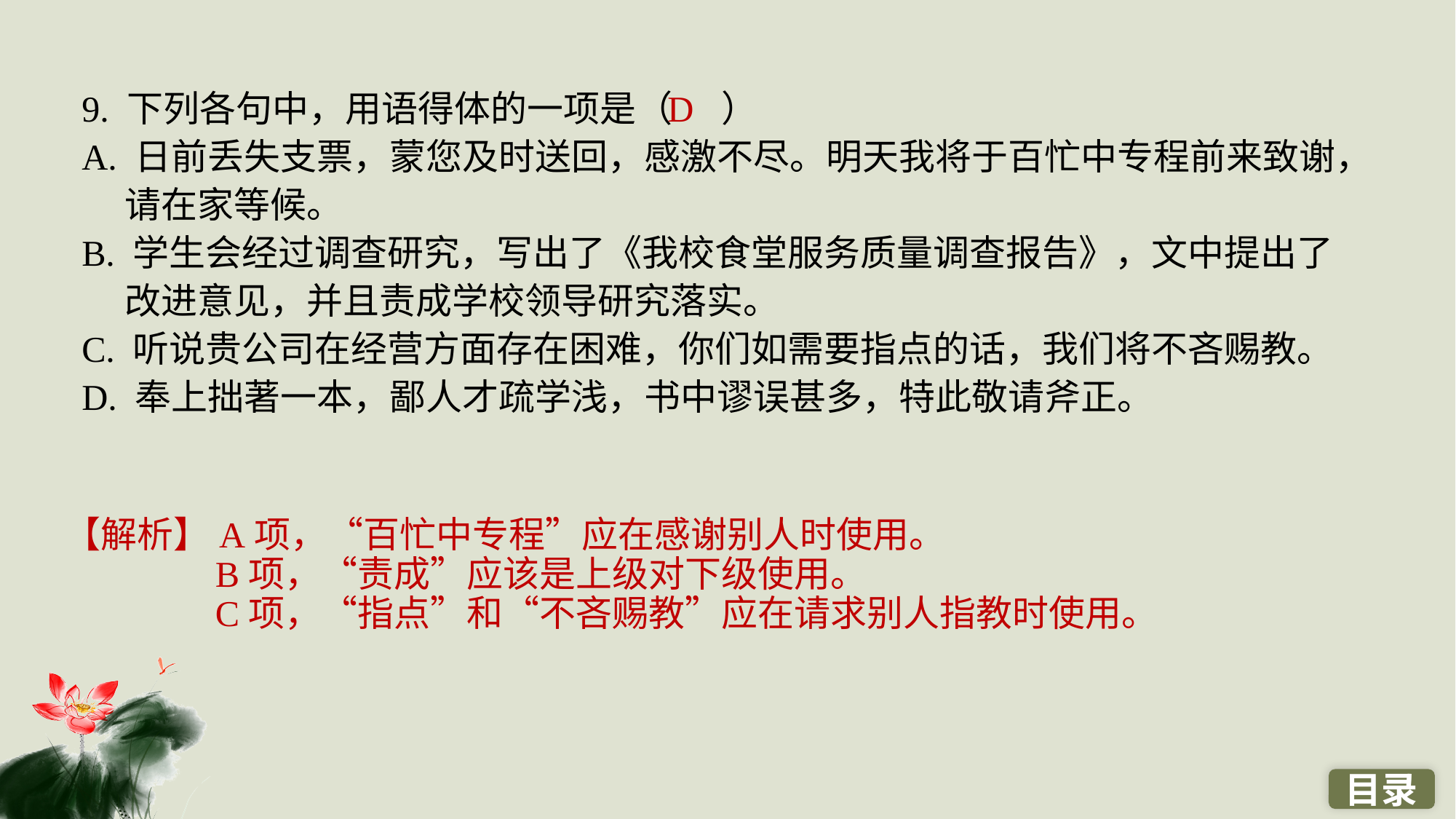

9. 下列各句中，用语得体的一项是（      ）
A. 日前丢失支票，蒙您及时送回，感激不尽。明天我将于百忙中专程前来致谢，请在家等候。
B. 学生会经过调查研究，写出了《我校食堂服务质量调查报告》，文中提出了改进意见，并且责成学校领导研究落实。
C. 听说贵公司在经营方面存在困难，你们如需要指点的话，我们将不吝赐教。
D. 奉上拙著一本，鄙人才疏学浅，书中谬误甚多，特此敬请斧正。
D
【解析】A项，“百忙中专程”应在感谢别人时使用。
B项，“责成”应该是上级对下级使用。
C项，“指点”和“不吝赐教”应在请求别人指教时使用。